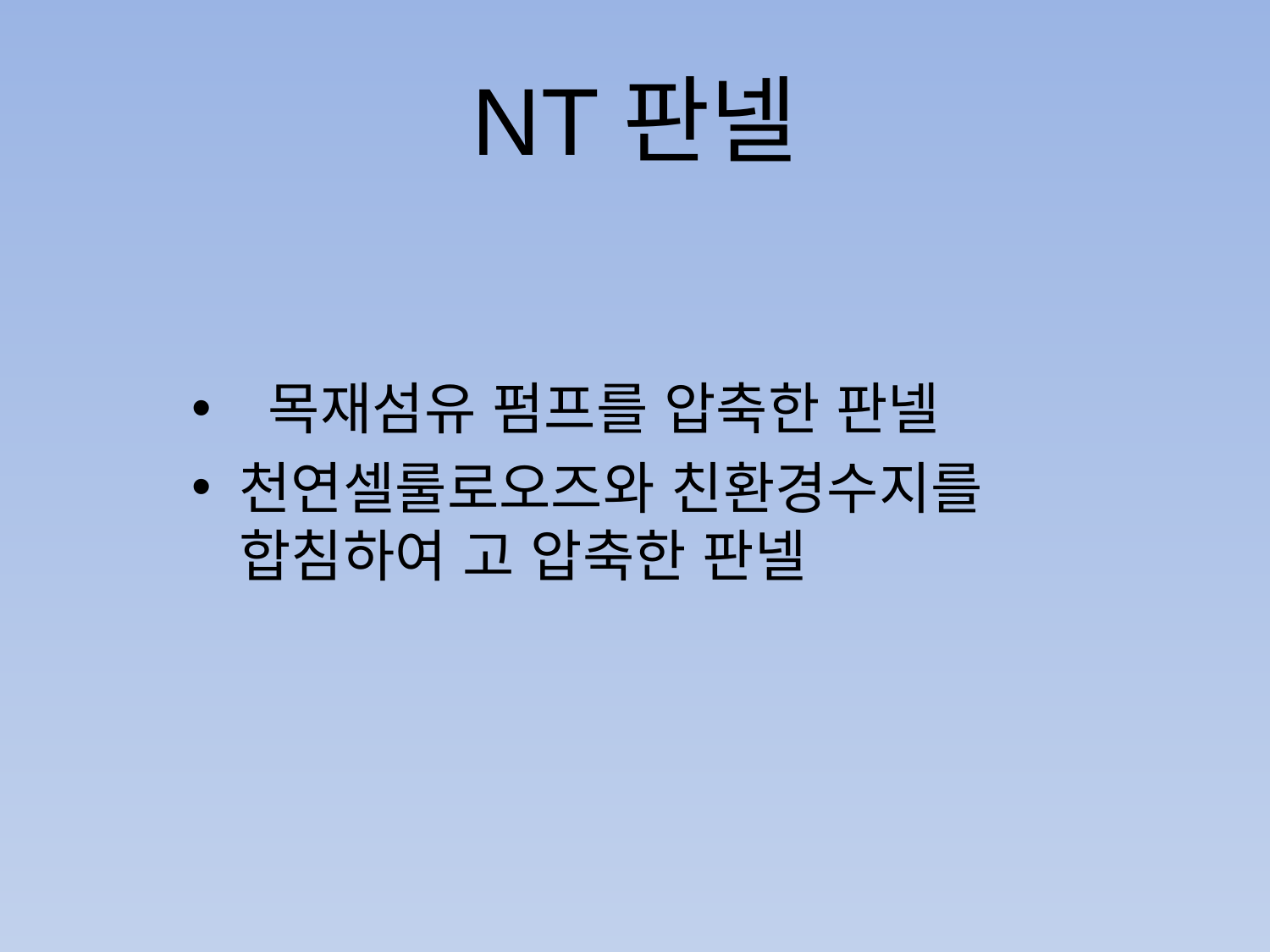

# NT판넬
 목재섬유 펌프를 압축한 판넬
천연셀룰로오즈와 친환경수지를 합침하여 고 압축한 판넬